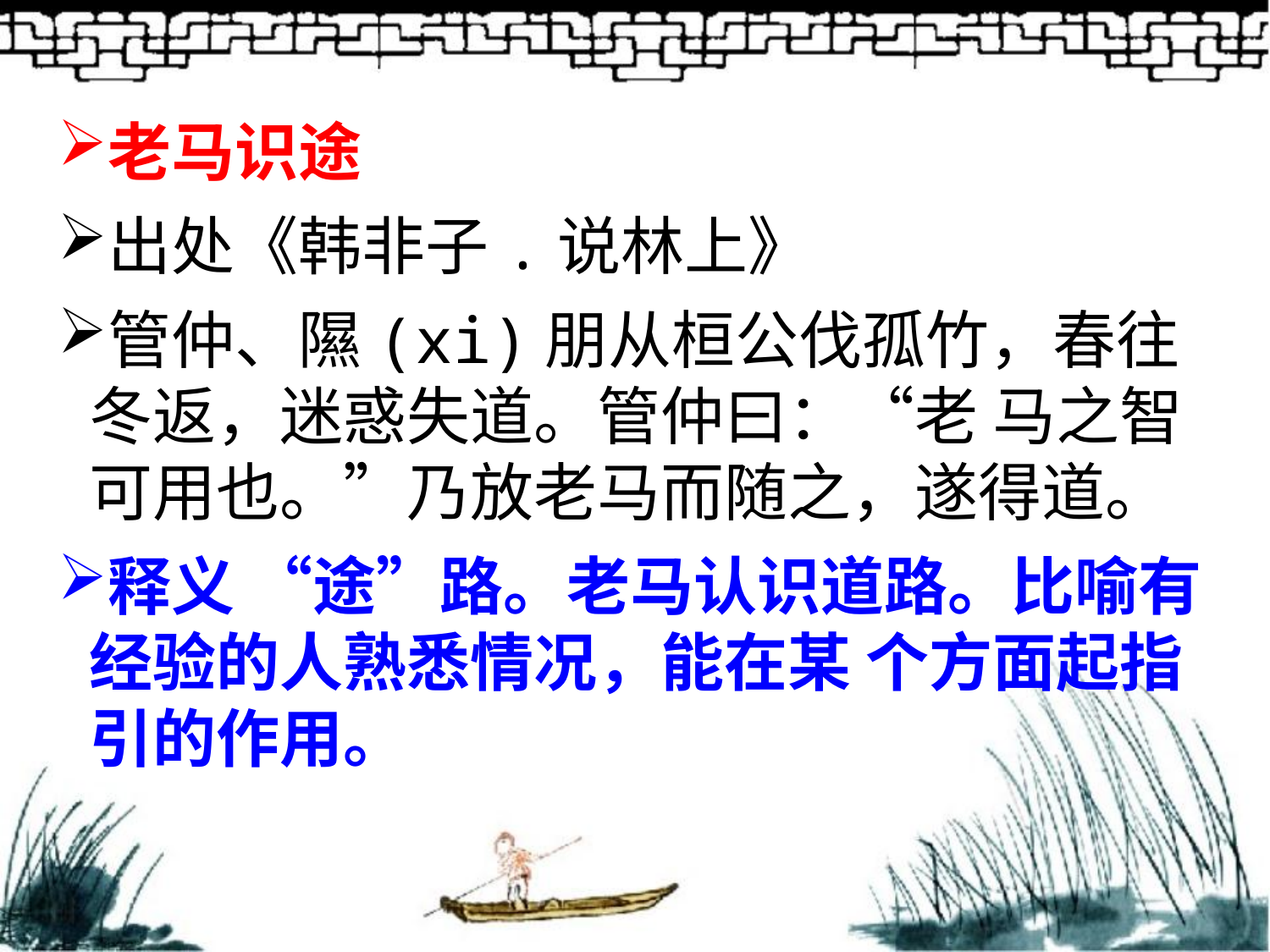

老马识途
出处《韩非子.说林上》
管仲、隰(xi)朋从桓公伐孤竹，春往冬返，迷惑失道。管仲曰：“老 马之智可用也。”乃放老马而随之，遂得道。
释义 “途”路。老马认识道路。比喻有经验的人熟悉情况，能在某 个方面起指引的作用。